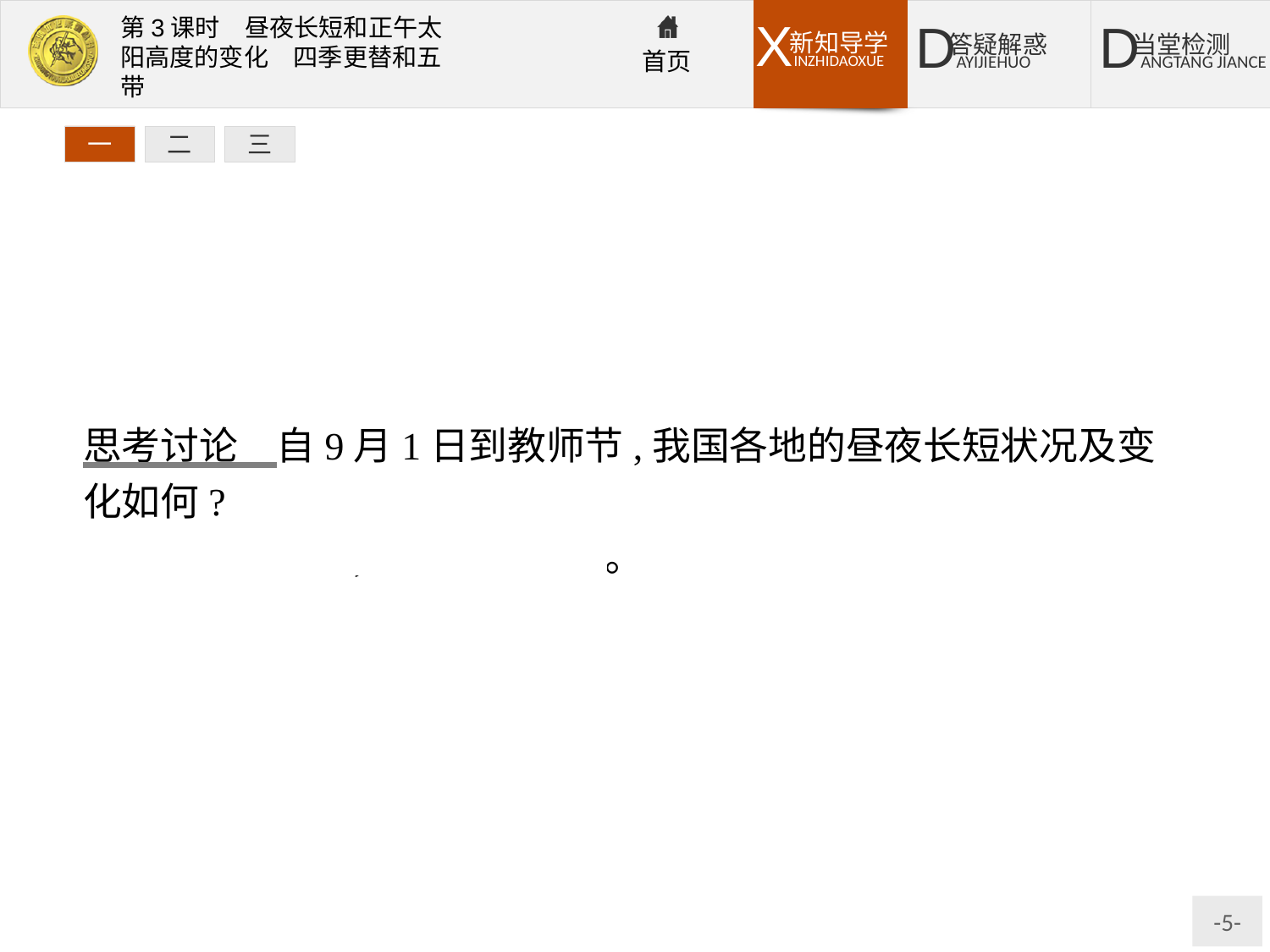

一
二
三
思考讨论　自9月1日到教师节,我国各地的昼夜长短状况及变化如何?
提示:昼长夜短,昼渐短夜渐长。